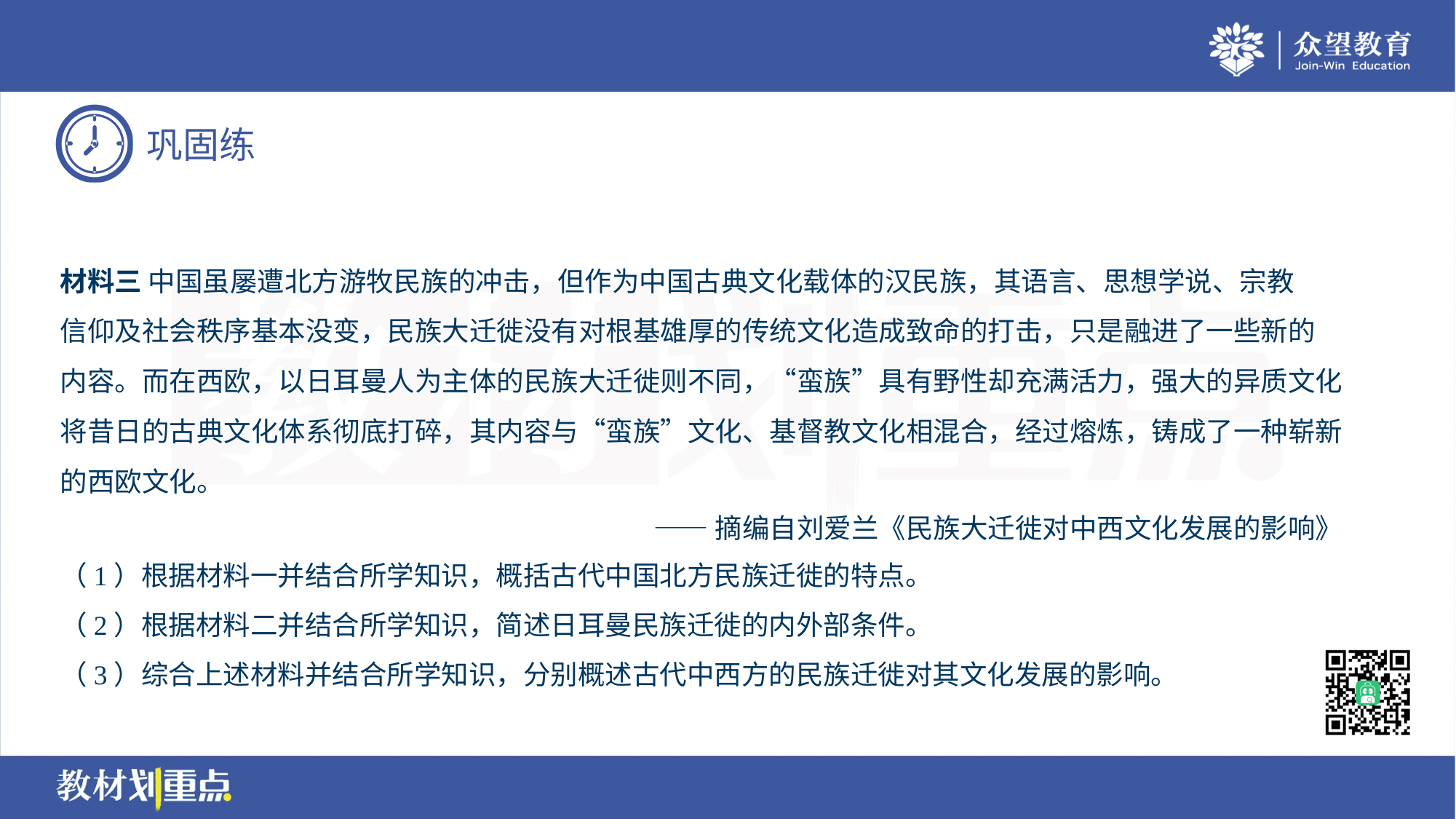

材料三 中国虽屡遭北方游牧民族的冲击，但作为中国古典文化载体的汉民族，其语言、思想学说、宗教
信仰及社会秩序基本没变，民族大迁徙没有对根基雄厚的传统文化造成致命的打击，只是融进了一些新的
内容。而在西欧，以日耳曼人为主体的民族大迁徙则不同，“蛮族”具有野性却充满活力，强大的异质文化
将昔日的古典文化体系彻底打碎，其内容与“蛮族”文化、基督教文化相混合，经过熔炼，铸成了一种崭新
的西欧文化。
——摘编自刘爱兰《民族大迁徙对中西文化发展的影响》
（1）根据材料一并结合所学知识，概括古代中国北方民族迁徙的特点。
（2）根据材料二并结合所学知识，简述日耳曼民族迁徙的内外部条件。
（3）综合上述材料并结合所学知识，分别概述古代中西方的民族迁徙对其文化发展的影响。